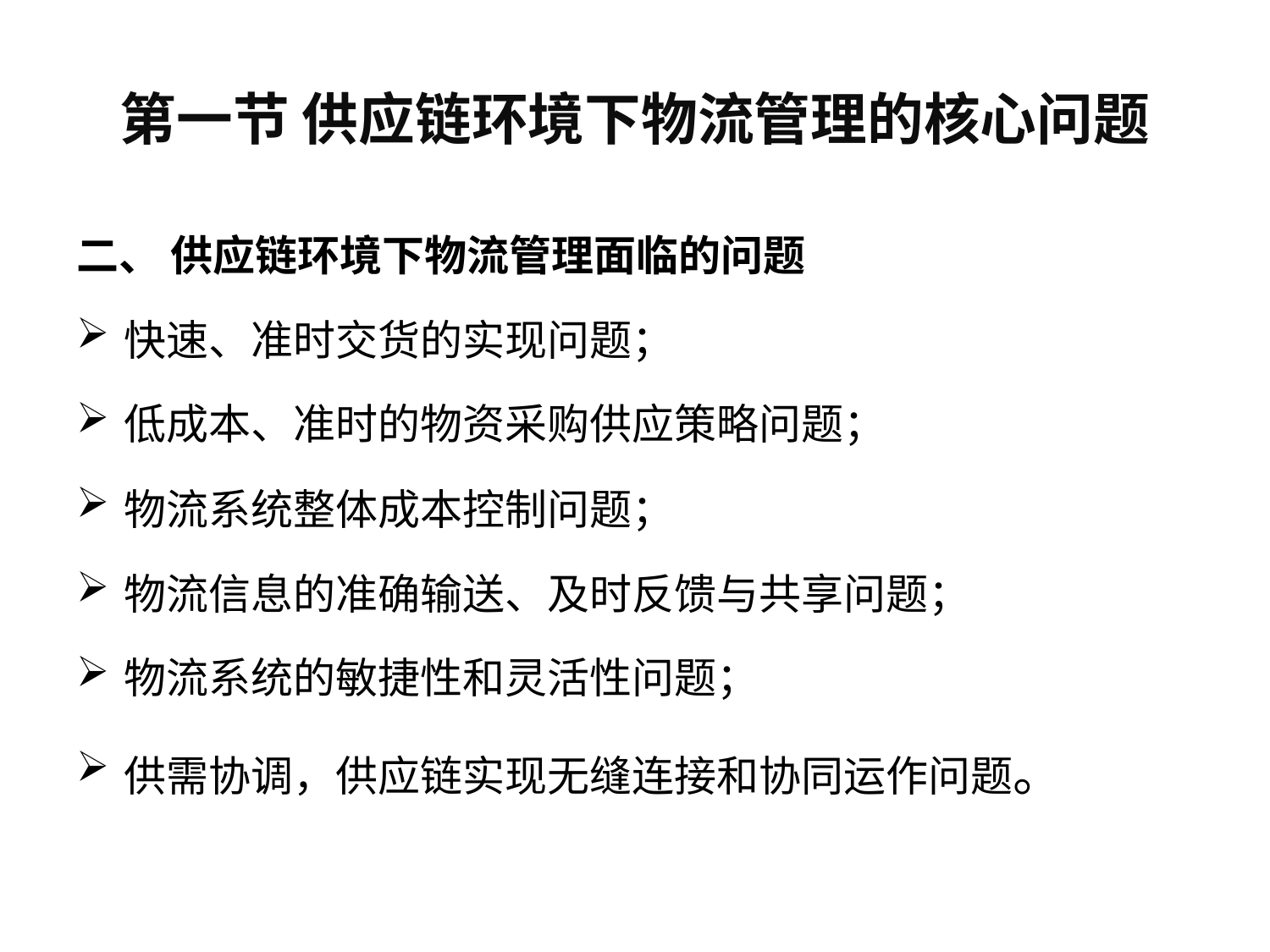

# 第一节 供应链环境下物流管理的核心问题
二、 供应链环境下物流管理面临的问题
快速、准时交货的实现问题；
低成本、准时的物资采购供应策略问题；
物流系统整体成本控制问题；
物流信息的准确输送、及时反馈与共享问题；
物流系统的敏捷性和灵活性问题；
供需协调，供应链实现无缝连接和协同运作问题。